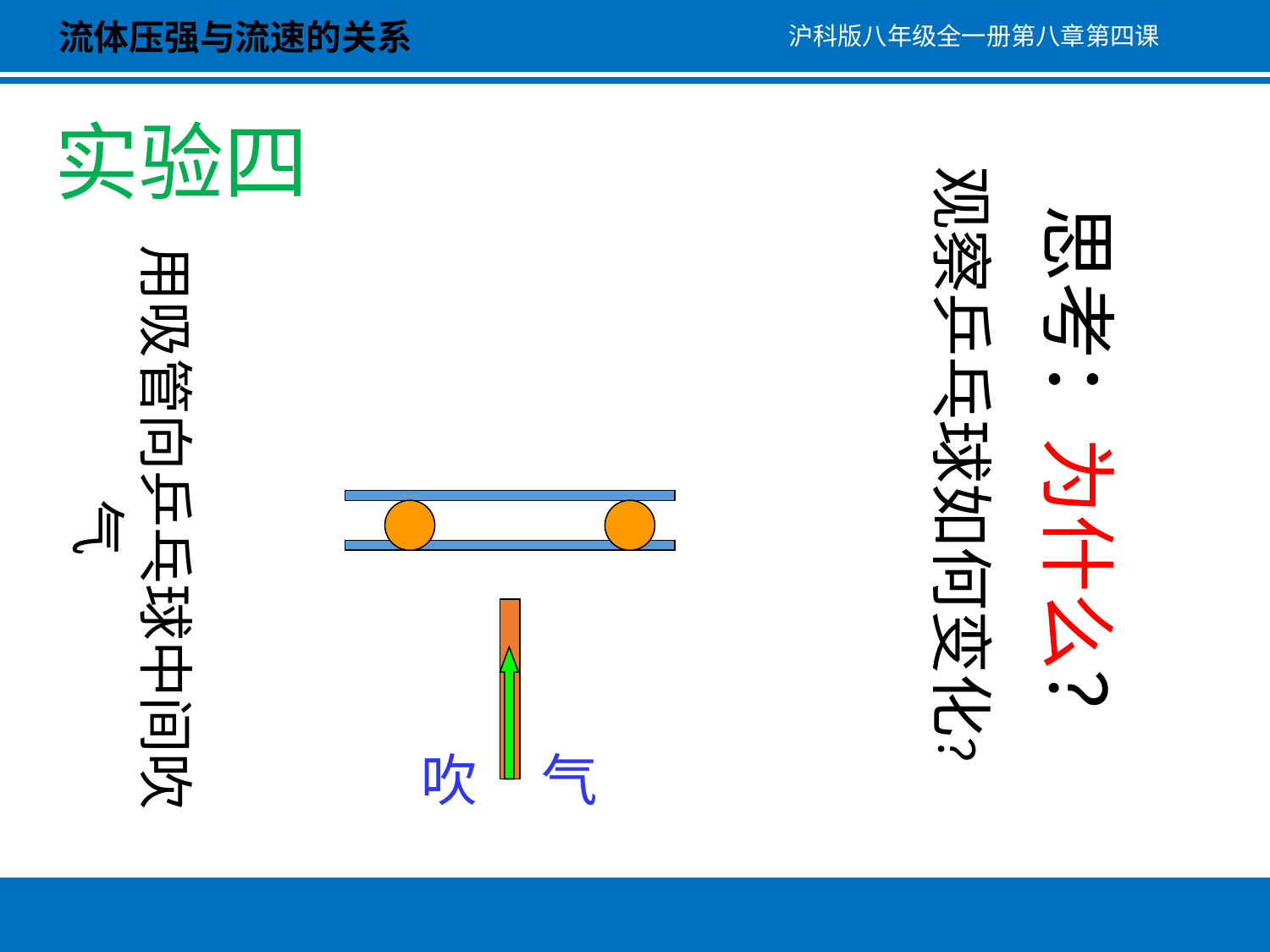

流体压强与流速的关系
沪科版八年级全一册第八章第四课

实验四
思考：为什么？
观察乒乓球如何变化？
用吸管向乒乓球中间吹气

吹     气